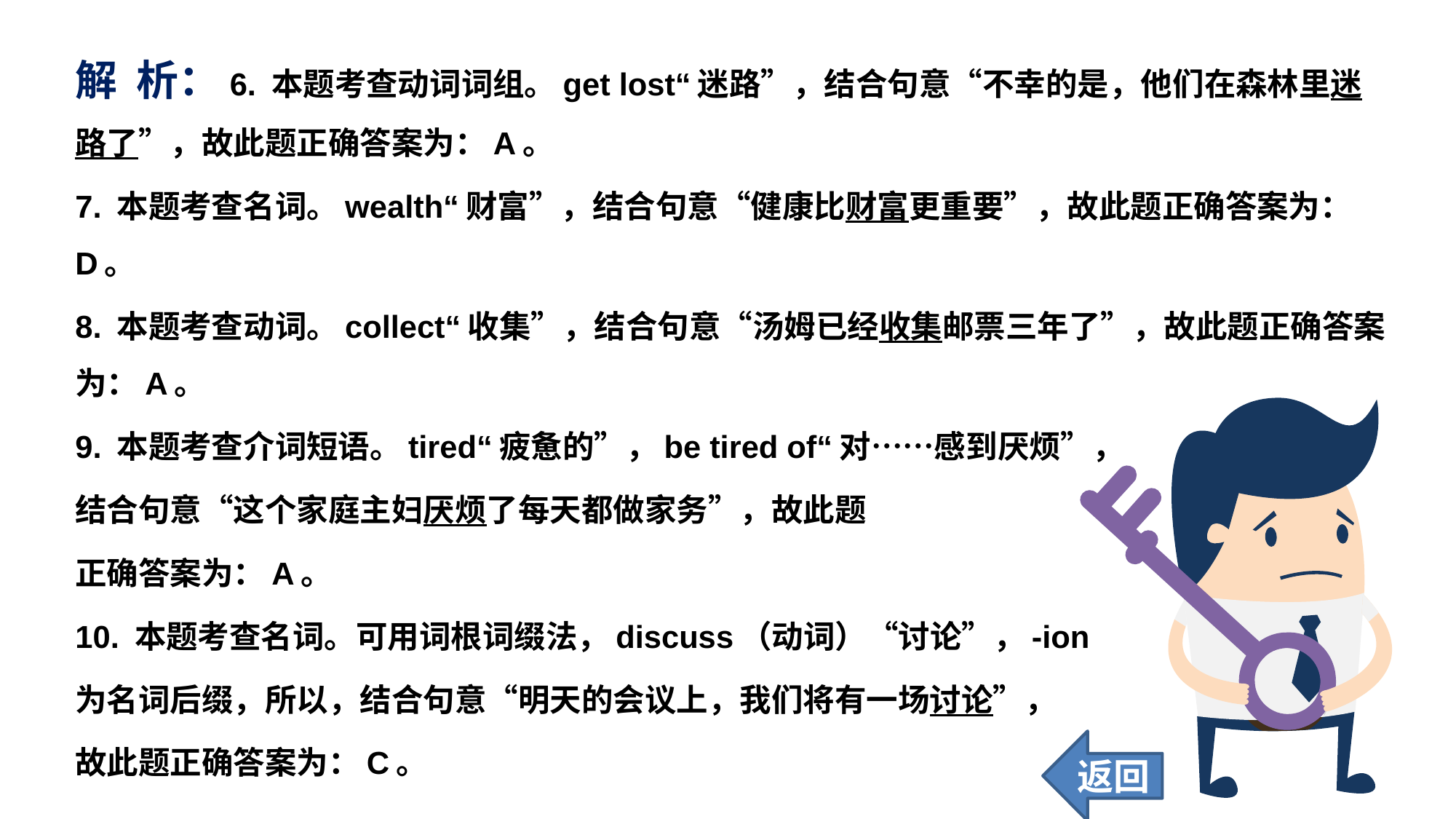

解  析：6. 本题考查动词词组。get lost“迷路”，结合句意“不幸的是，他们在森林里迷路了”，故此题正确答案为：A。
7. 本题考查名词。wealth“财富”，结合句意“健康比财富更重要”，故此题正确答案为：D。
8. 本题考查动词。collect“收集”，结合句意“汤姆已经收集邮票三年了”，故此题正确答案为：A。
9. 本题考查介词短语。tired“疲惫的”，be tired of“对……感到厌烦”，
结合句意“这个家庭主妇厌烦了每天都做家务”，故此题
正确答案为：A。
10. 本题考查名词。可用词根词缀法，discuss（动词）“讨论”，-ion
为名词后缀，所以，结合句意“明天的会议上，我们将有一场讨论”，
故此题正确答案为：C。

返回
18